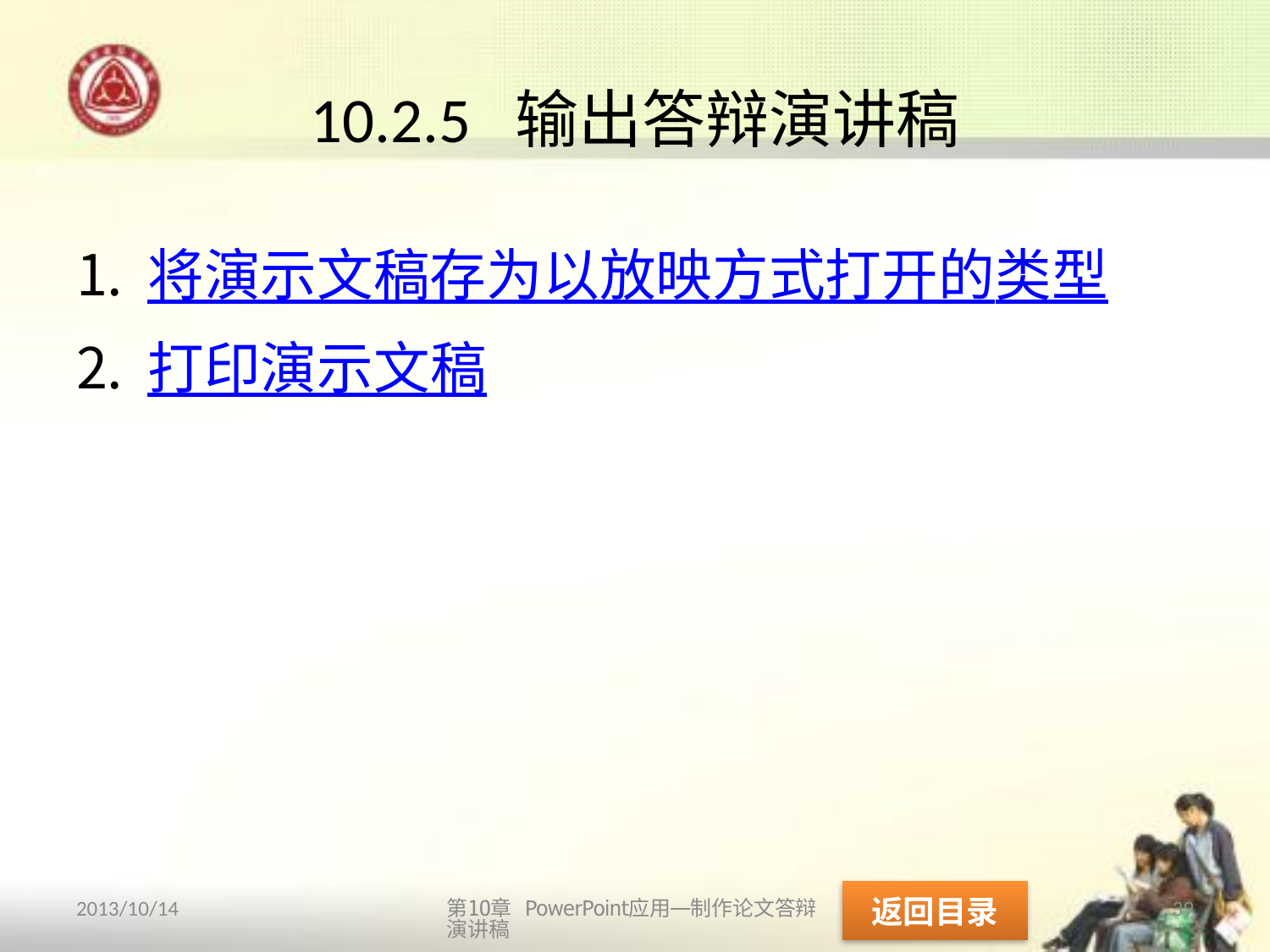

# 10.2.5  输出答辩演讲稿
将演示文稿存为以放映方式打开的类型
打印演示文稿
返回目录
第10章  PowerPoint应用—制作论文答辩演讲稿
39
2013/10/14